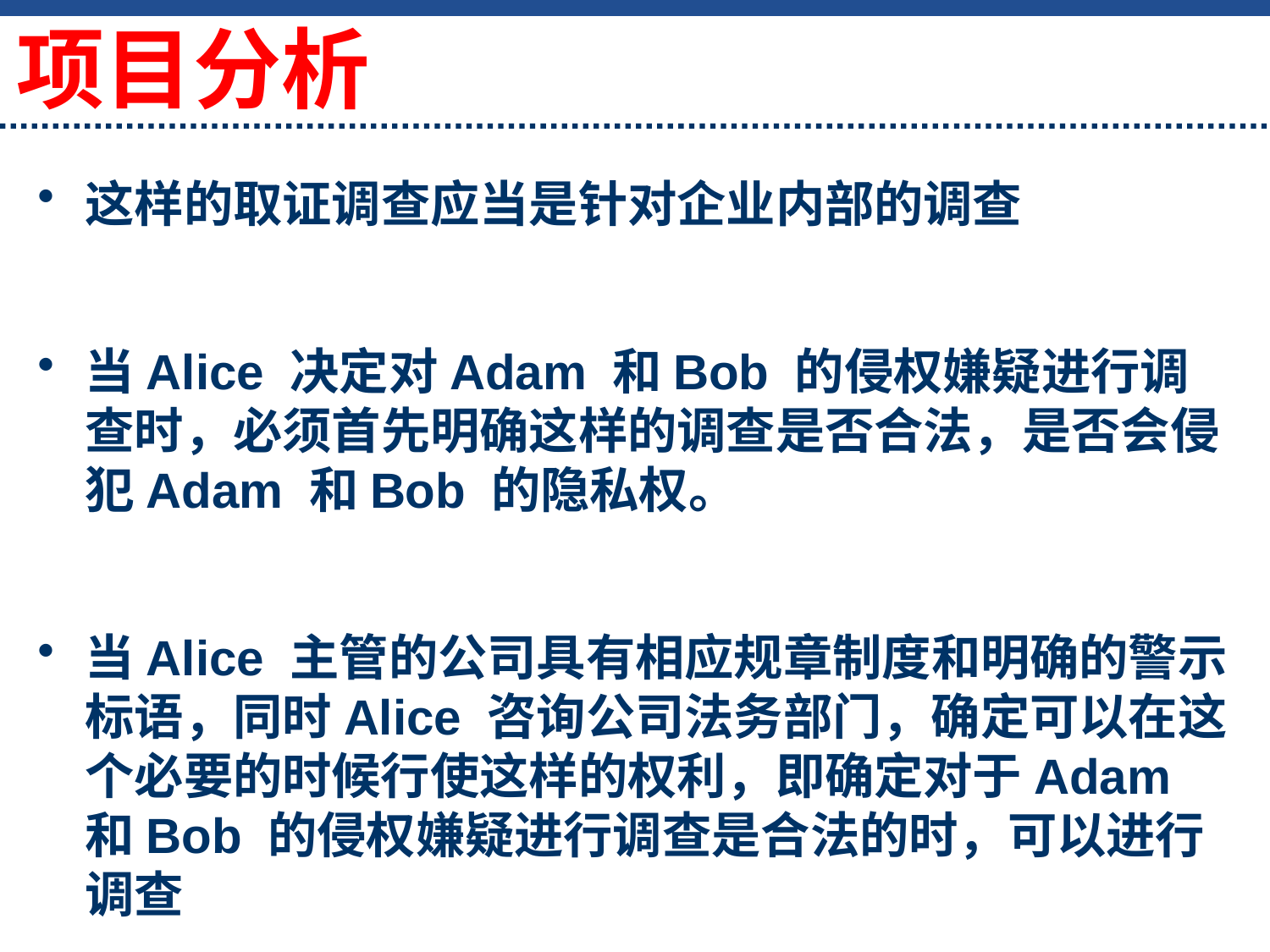

项目分析
这样的取证调查应当是针对企业内部的调查

当Alice 决定对Adam 和Bob 的侵权嫌疑进行调查时，必须首先明确这样的调查是否合法，是否会侵犯Adam 和Bob 的隐私权。

当Alice 主管的公司具有相应规章制度和明确的警示标语，同时Alice 咨询公司法务部门，确定可以在这个必要的时候行使这样的权利，即确定对于Adam 和Bob 的侵权嫌疑进行调查是合法的时，可以进行调查